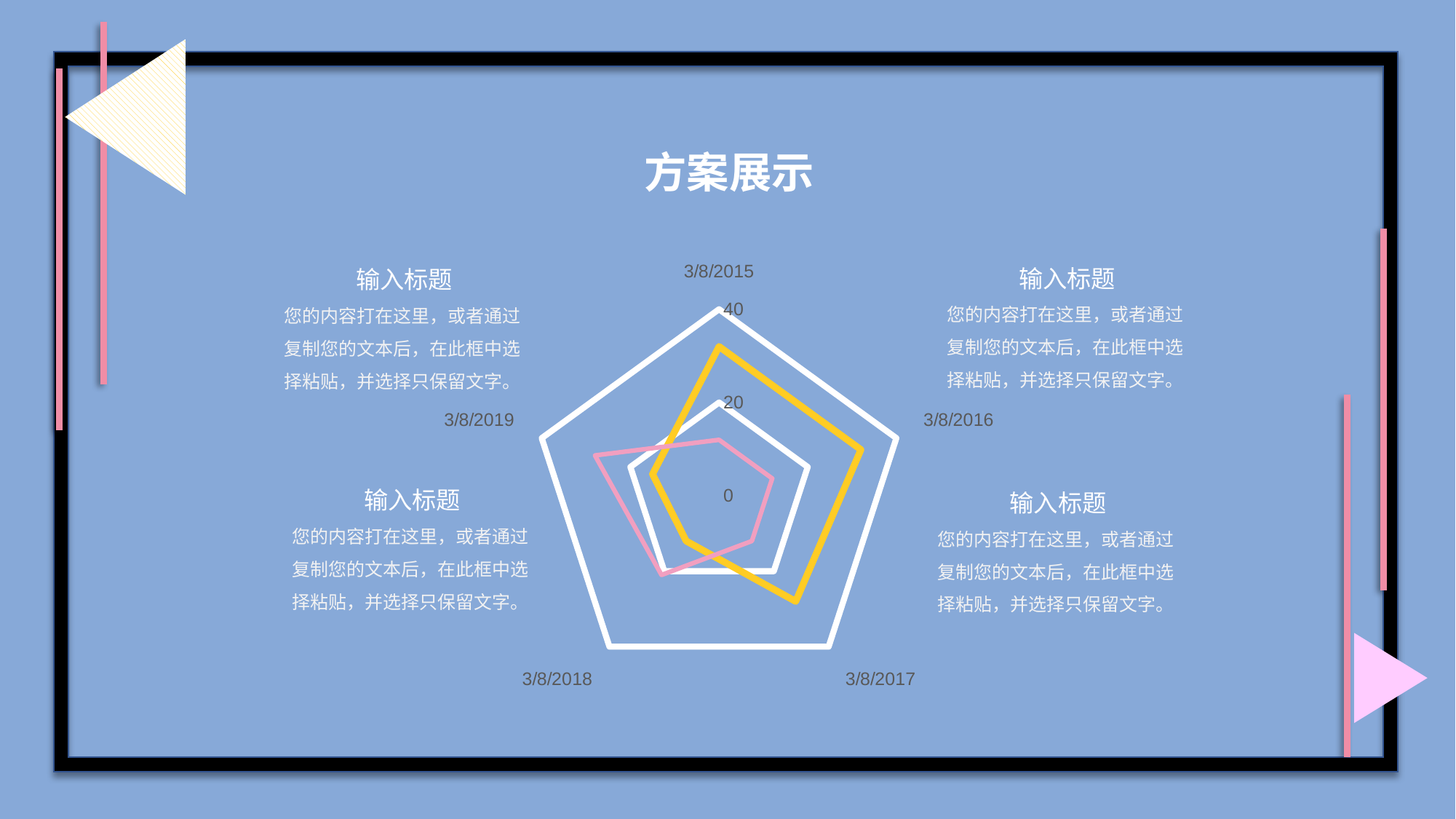

方案展示
输入标题
您的内容打在这里，或者通过复制您的文本后，在此框中选择粘贴，并选择只保留文字。

输入标题
您的内容打在这里，或者通过复制您的文本后，在此框中选择粘贴，并选择只保留文字。

### Chart

| Category | 输入标题 | 输入标题2 |
|---|---|---|
| 42071 | 32.0 | 12.0 |
| 42437 | 32.0 | 12.0 |
| 42802 | 28.0 | 12.0 |
| 43167 | 12.0 | 21.0 |
| 43532 | 15.0 | 28.0 |
输入标题
您的内容打在这里，或者通过复制您的文本后，在此框中选择粘贴，并选择只保留文字。

输入标题
您的内容打在这里，或者通过复制您的文本后，在此框中选择粘贴，并选择只保留文字。